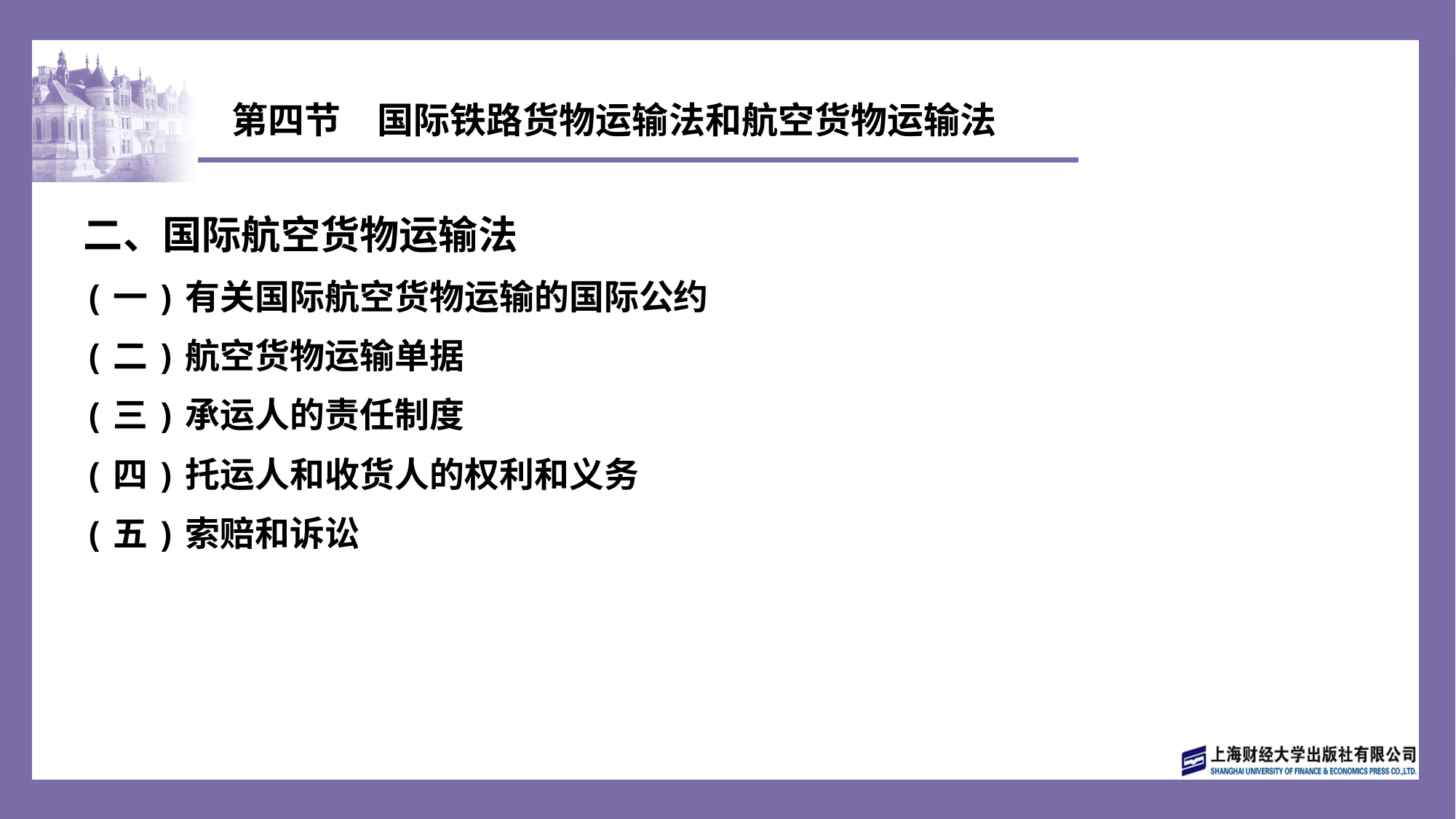

# 第四节　国际铁路货物运输法和航空货物运输法
二、国际航空货物运输法
(一)有关国际航空货物运输的国际公约
(二)航空货物运输单据
(三)承运人的责任制度
(四)托运人和收货人的权利和义务
(五)索赔和诉讼